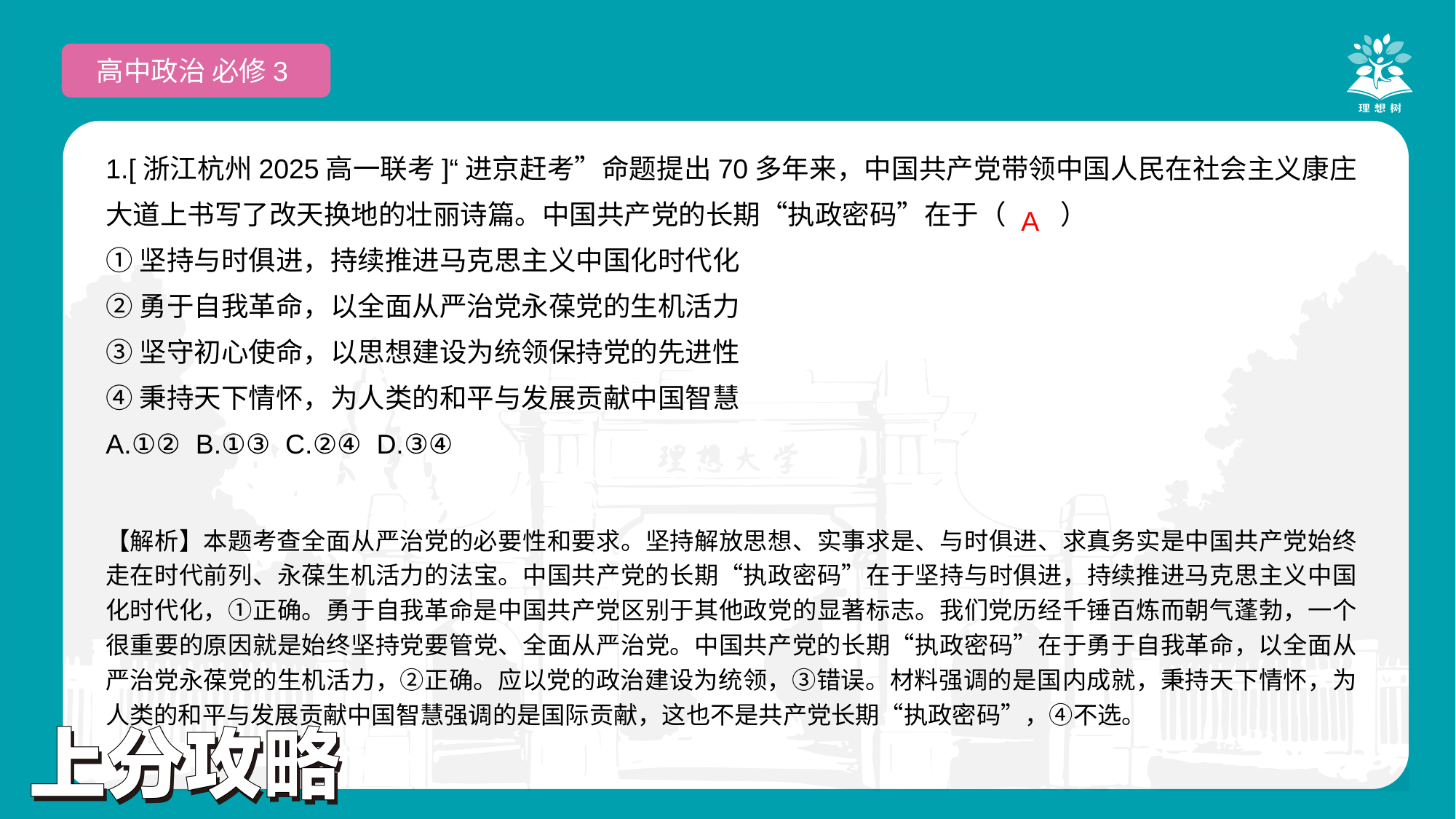

高中政治 必修3
1.[浙江杭州2025高一联考]“进京赶考”命题提出70多年来，中国共产党带领中国人民在社会主义康庄大道上书写了改天换地的壮丽诗篇。中国共产党的长期“执政密码”在于（　　）
①坚持与时俱进，持续推进马克思主义中国化时代化
②勇于自我革命，以全面从严治党永葆党的生机活力
③坚守初心使命，以思想建设为统领保持党的先进性
④秉持天下情怀，为人类的和平与发展贡献中国智慧
A.①②  B.①③  C.②④  D.③④
 A
【解析】本题考查全面从严治党的必要性和要求。坚持解放思想、实事求是、与时俱进、求真务实是中国共产党始终走在时代前列、永葆生机活力的法宝。中国共产党的长期“执政密码”在于坚持与时俱进，持续推进马克思主义中国化时代化，①正确。勇于自我革命是中国共产党区别于其他政党的显著标志。我们党历经千锤百炼而朝气蓬勃，一个很重要的原因就是始终坚持党要管党、全面从严治党。中国共产党的长期“执政密码”在于勇于自我革命，以全面从严治党永葆党的生机活力，②正确。应以党的政治建设为统领，③错误。材料强调的是国内成就，秉持天下情怀，为人类的和平与发展贡献中国智慧强调的是国际贡献，这也不是共产党长期“执政密码”，④不选。